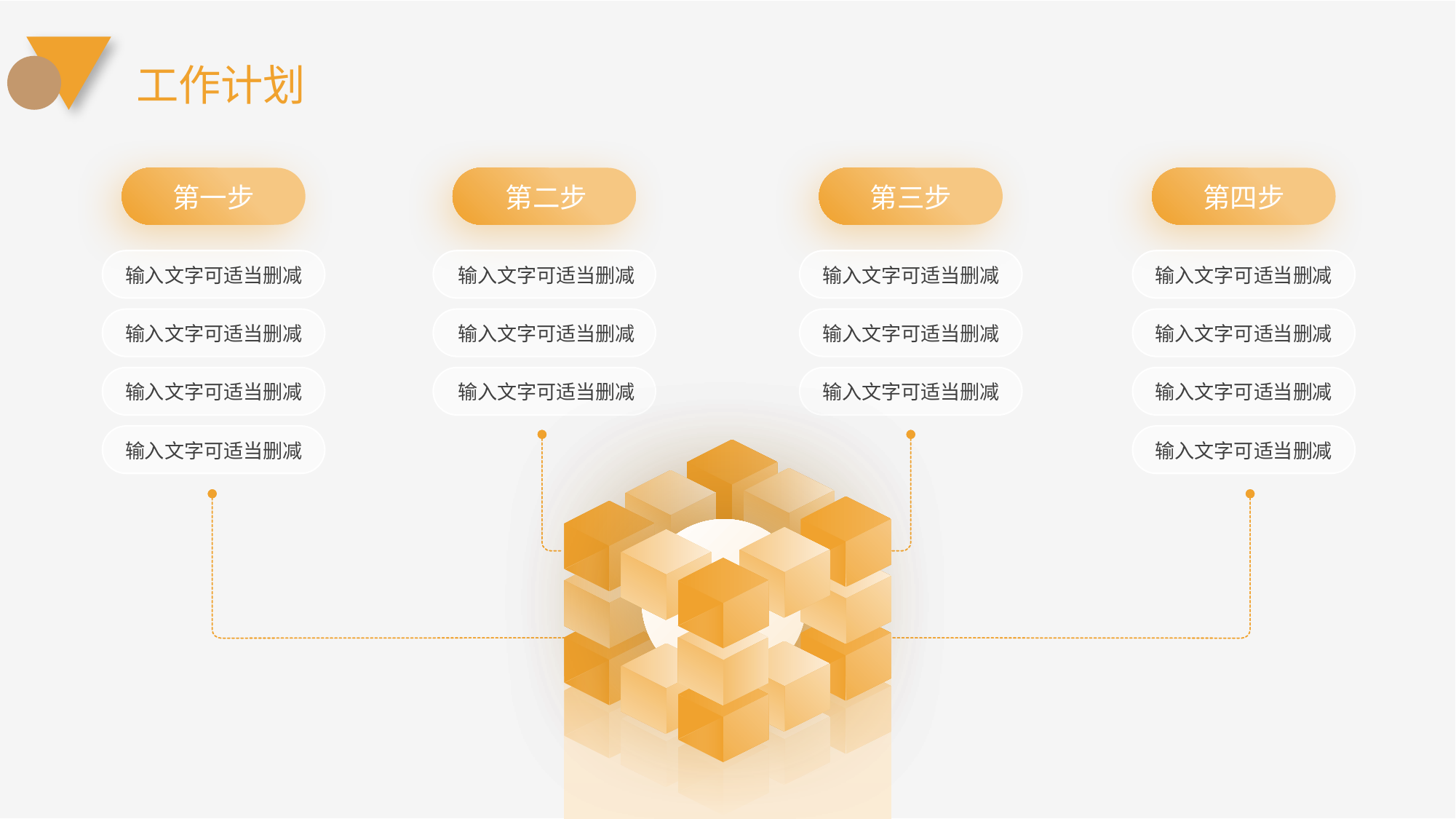

工作计划
第一步
输入文字可适当删减
输入文字可适当删减
输入文字可适当删减
输入文字可适当删减
第二步
输入文字可适当删减
输入文字可适当删减
输入文字可适当删减
第三步
输入文字可适当删减
输入文字可适当删减
输入文字可适当删减
第四步
输入文字可适当删减
输入文字可适当删减
输入文字可适当删减
输入文字可适当删减